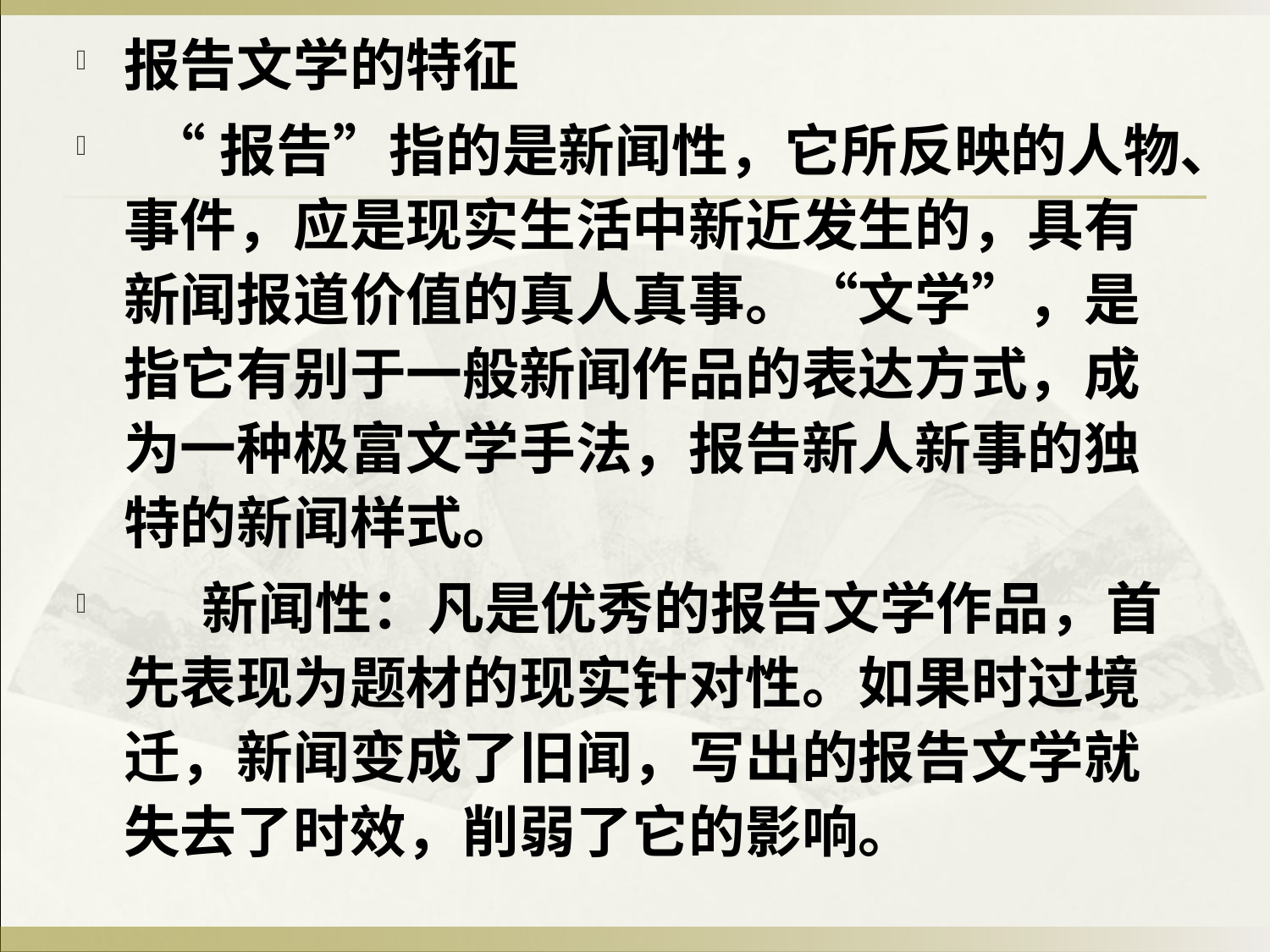

报告文学的特征
  “报告”指的是新闻性，它所反映的人物、事件，应是现实生活中新近发生的，具有新闻报道价值的真人真事。“文学”，是指它有别于一般新闻作品的表达方式，成为一种极富文学手法，报告新人新事的独特的新闻样式。
     新闻性：凡是优秀的报告文学作品，首先表现为题材的现实针对性。如果时过境迁，新闻变成了旧闻，写出的报告文学就失去了时效，削弱了它的影响。